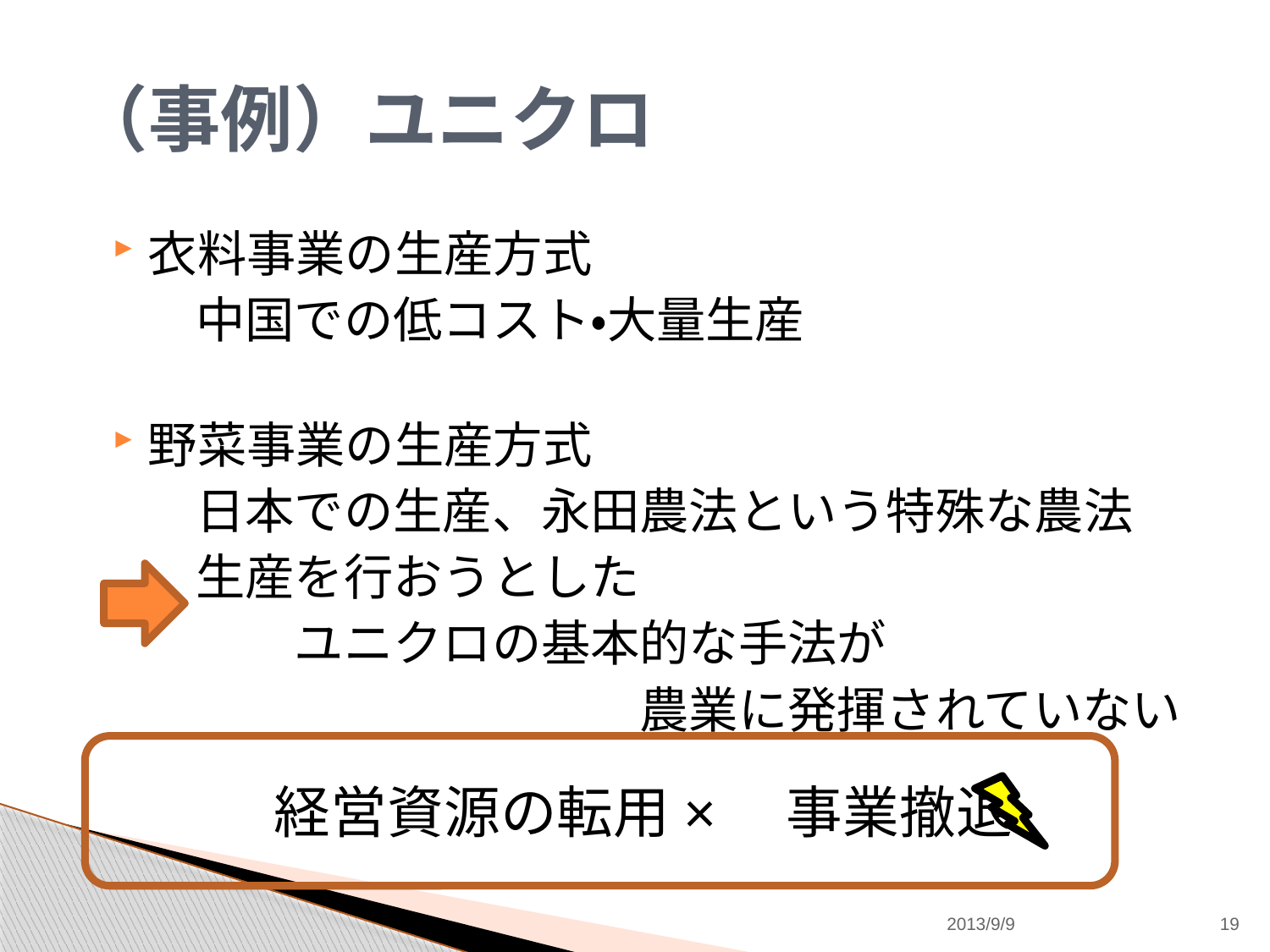

# （事例）ユニクロ
衣料事業の生産方式
　　中国での低コスト・大量生産
野菜事業の生産方式
　　日本での生産、永田農法という特殊な農法
　　生産を行おうとした
　　　　ユニクロの基本的な手法が
　　　　　　　　　　　農業に発揮されていない

　　　経営資源の転用×　事業撤退

2013/9/9
19